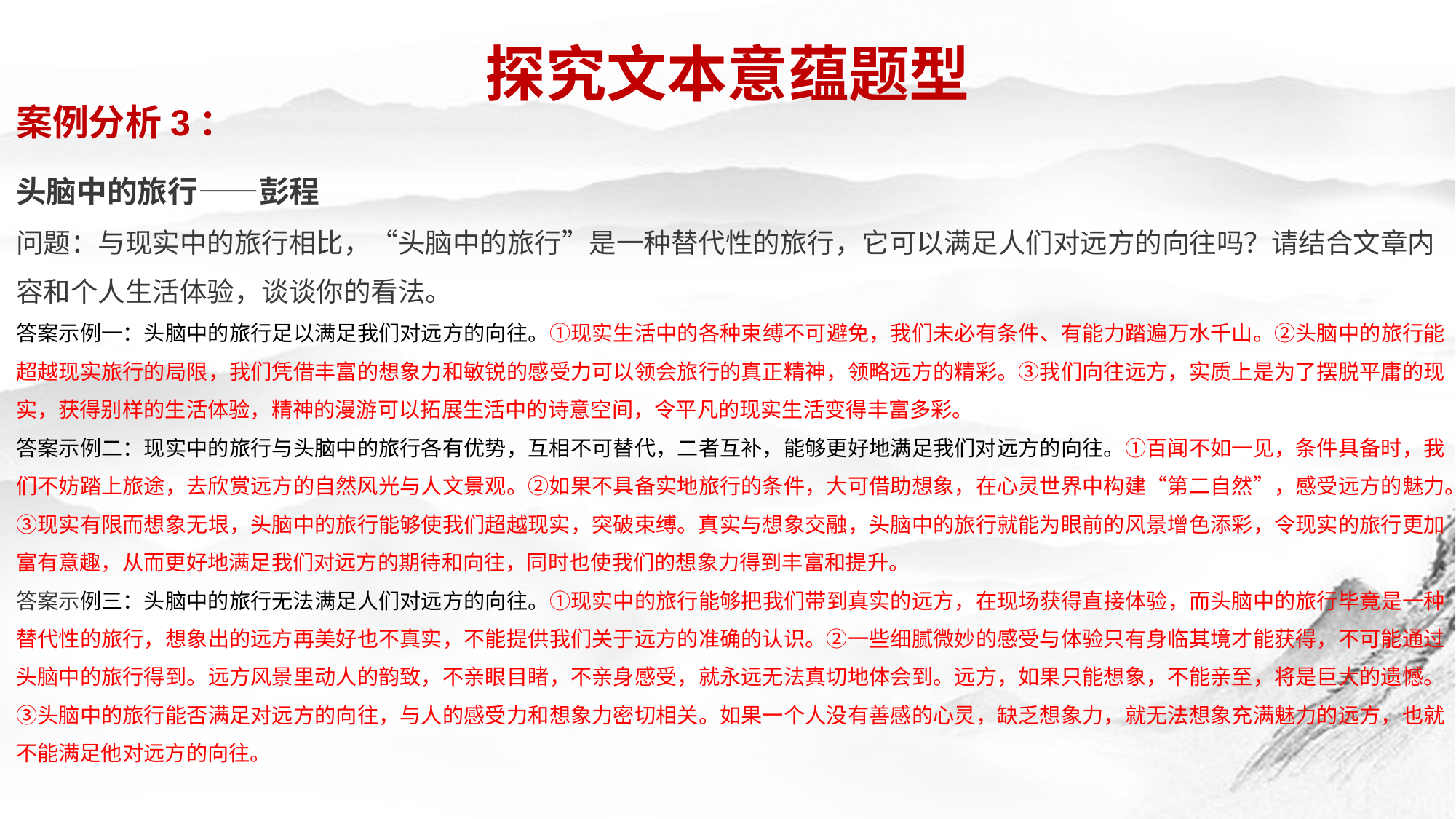

探究文本意蕴题型
案例分析3：
头脑中的旅行——彭程
问题：与现实中的旅行相比，“头脑中的旅行”是一种替代性的旅行，它可以满足人们对远方的向往吗？请结合文章内容和个人生活体验，谈谈你的看法。
答案示例一：头脑中的旅行足以满足我们对远方的向往。①现实生活中的各种束缚不可避免，我们未必有条件、有能力踏遍万水千山。②头脑中的旅行能超越现实旅行的局限，我们凭借丰富的想象力和敏锐的感受力可以领会旅行的真正精神，领略远方的精彩。③我们向往远方，实质上是为了摆脱平庸的现实，获得别样的生活体验，精神的漫游可以拓展生活中的诗意空间，令平凡的现实生活变得丰富多彩。
答案示例二：现实中的旅行与头脑中的旅行各有优势，互相不可替代，二者互补，能够更好地满足我们对远方的向往。①百闻不如一见，条件具备时，我们不妨踏上旅途，去欣赏远方的自然风光与人文景观。②如果不具备实地旅行的条件，大可借助想象，在心灵世界中构建“第二自然”，感受远方的魅力。③现实有限而想象无垠，头脑中的旅行能够使我们超越现实，突破束缚。真实与想象交融，头脑中的旅行就能为眼前的风景增色添彩，令现实的旅行更加富有意趣，从而更好地满足我们对远方的期待和向往，同时也使我们的想象力得到丰富和提升。
答案示例三：头脑中的旅行无法满足人们对远方的向往。①现实中的旅行能够把我们带到真实的远方，在现场获得直接体验，而头脑中的旅行毕竟是一种替代性的旅行，想象出的远方再美好也不真实，不能提供我们关于远方的准确的认识。②一些细腻微妙的感受与体验只有身临其境才能获得，不可能通过头脑中的旅行得到。远方风景里动人的韵致，不亲眼目睹，不亲身感受，就永远无法真切地体会到。远方，如果只能想象，不能亲至，将是巨大的遗憾。③头脑中的旅行能否满足对远方的向往，与人的感受力和想象力密切相关。如果一个人没有善感的心灵，缺乏想象力，就无法想象充满魅力的远方，也就不能满足他对远方的向往。